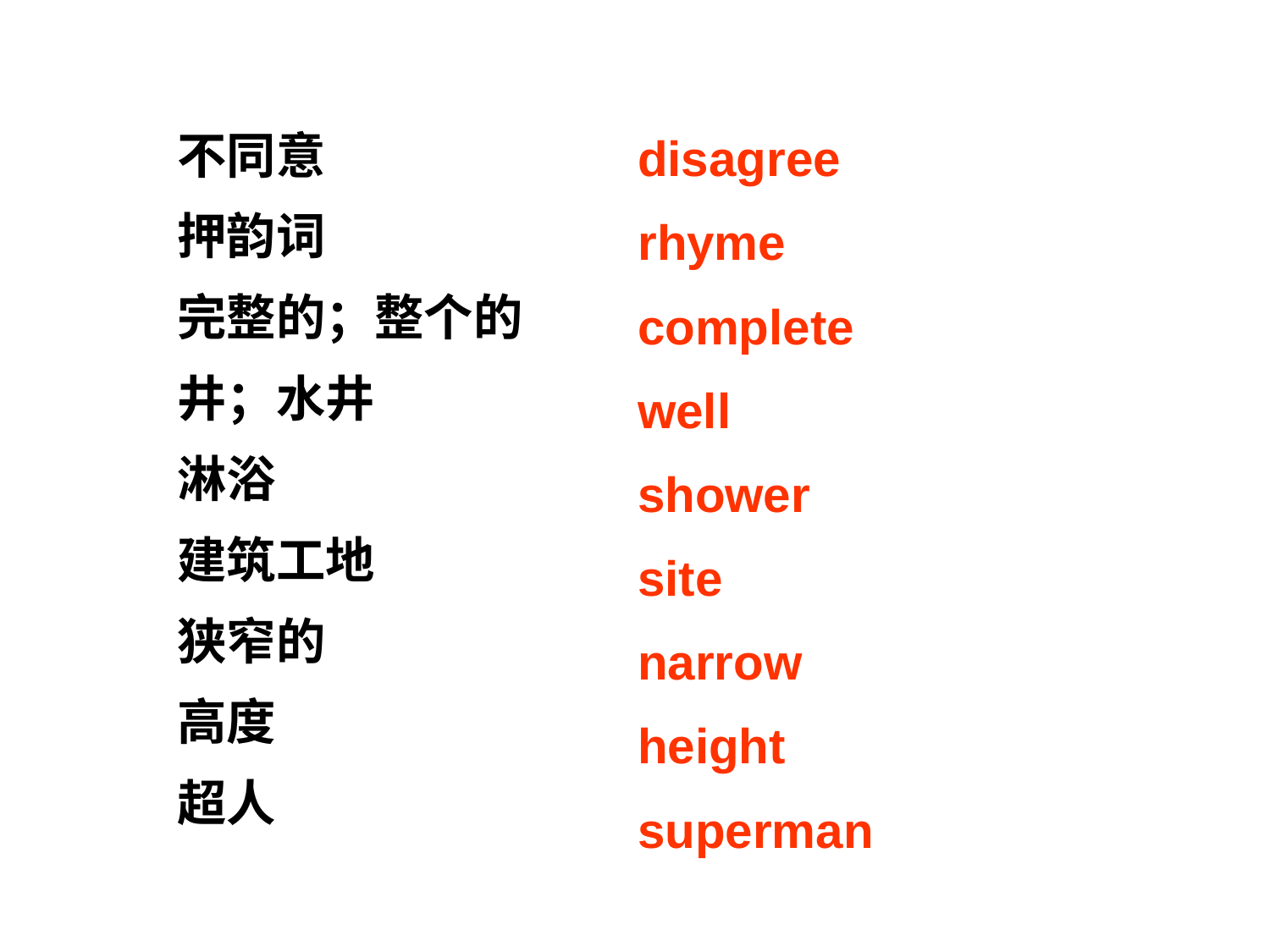

不同意
押韵词
完整的；整个的
井；水井
淋浴
建筑工地
狭窄的
高度
超人
disagree
rhyme
complete
well
shower
site
narrow
height
superman